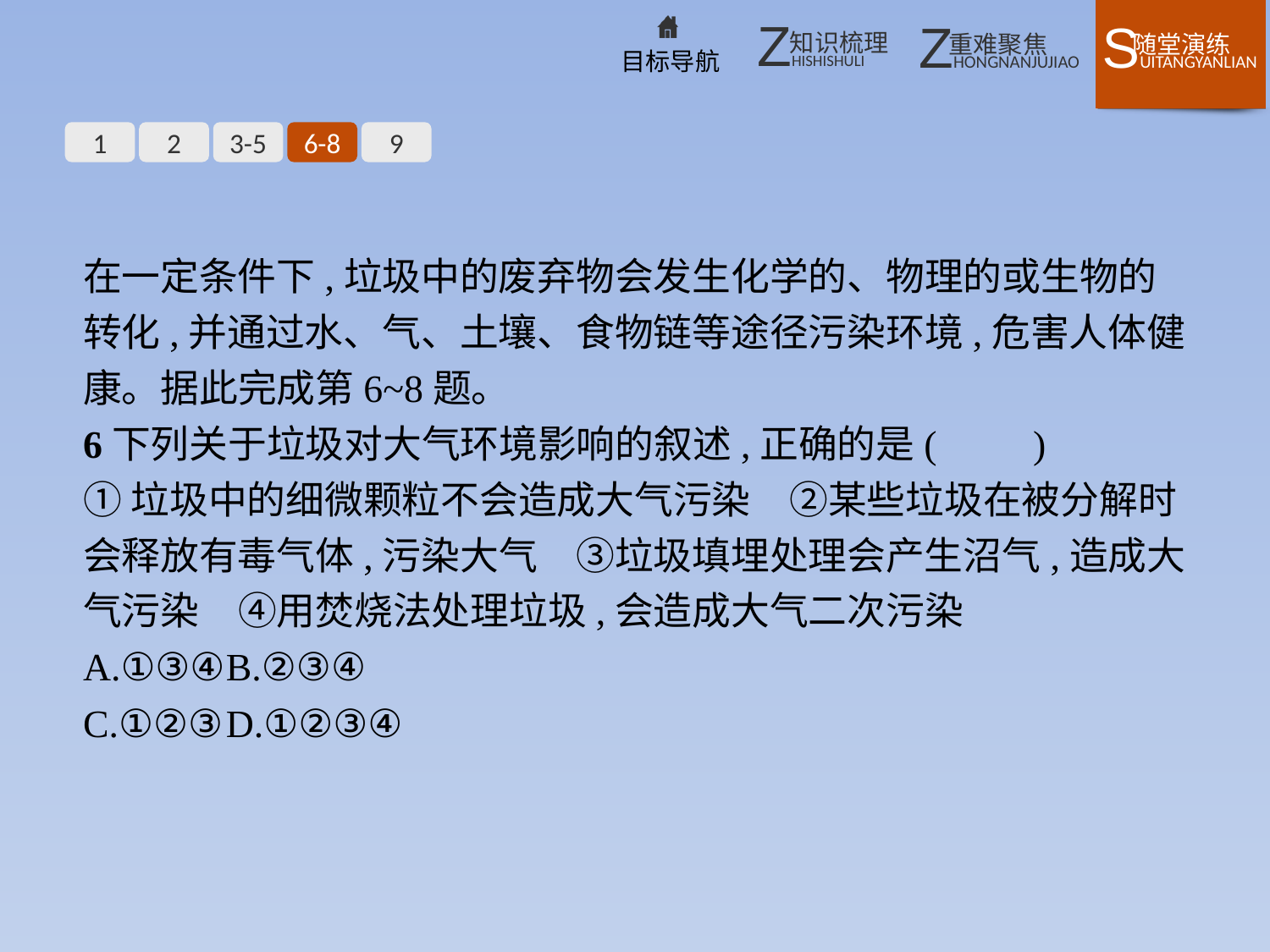

1
2
3-5
6-8
9
在一定条件下,垃圾中的废弃物会发生化学的、物理的或生物的转化,并通过水、气、土壤、食物链等途径污染环境,危害人体健康。据此完成第6~8题。
6下列关于垃圾对大气环境影响的叙述,正确的是(　　)
①垃圾中的细微颗粒不会造成大气污染　②某些垃圾在被分解时会释放有毒气体,污染大气　③垃圾填埋处理会产生沼气,造成大气污染　④用焚烧法处理垃圾,会造成大气二次污染
A.①③④	B.②③④
C.①②③	D.①②③④